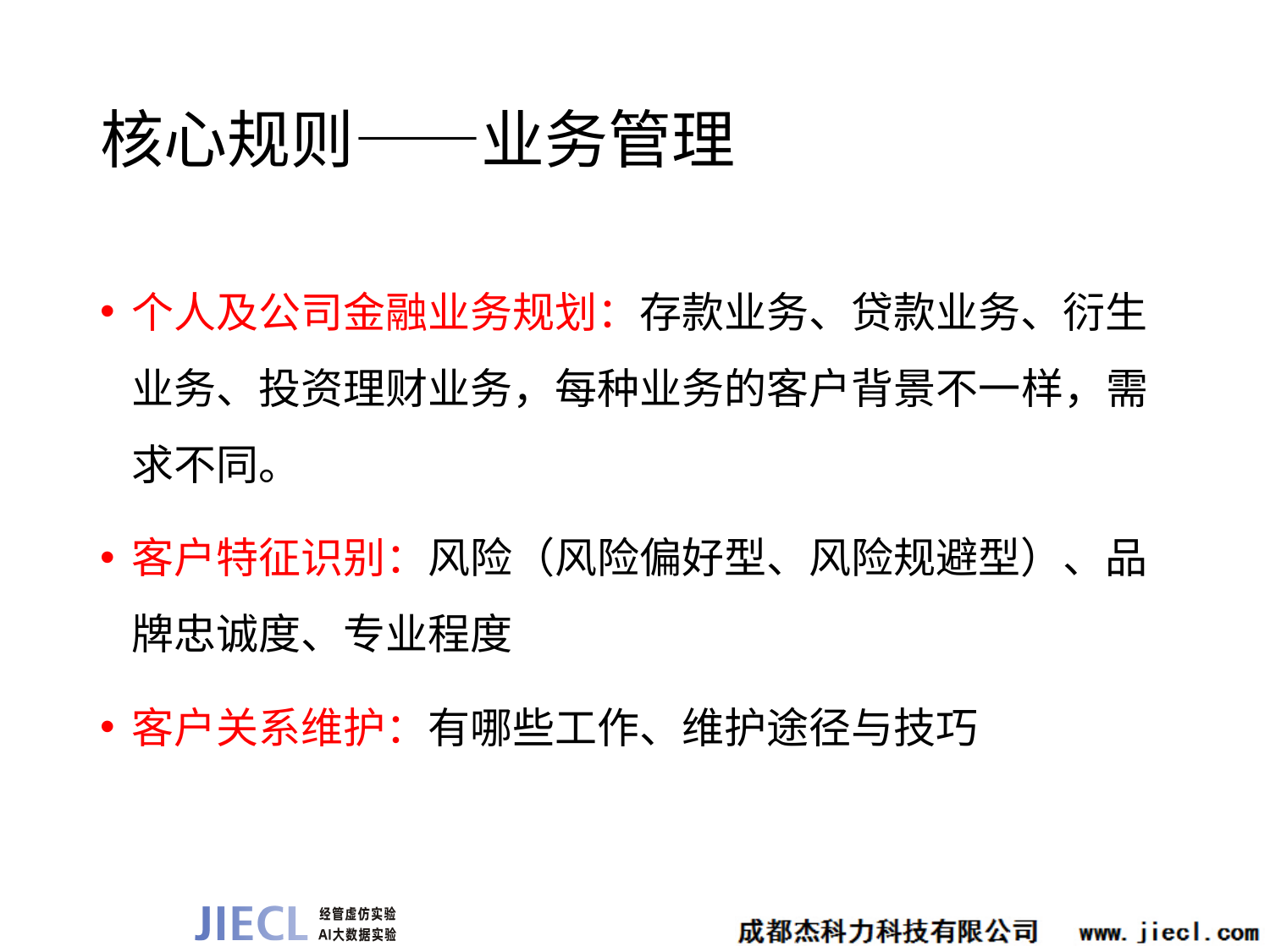

# 核心规则——业务管理
个人及公司金融业务规划：存款业务、贷款业务、衍生业务、投资理财业务，每种业务的客户背景不一样，需求不同。
客户特征识别：风险（风险偏好型、风险规避型）、品牌忠诚度、专业程度
客户关系维护：有哪些工作、维护途径与技巧